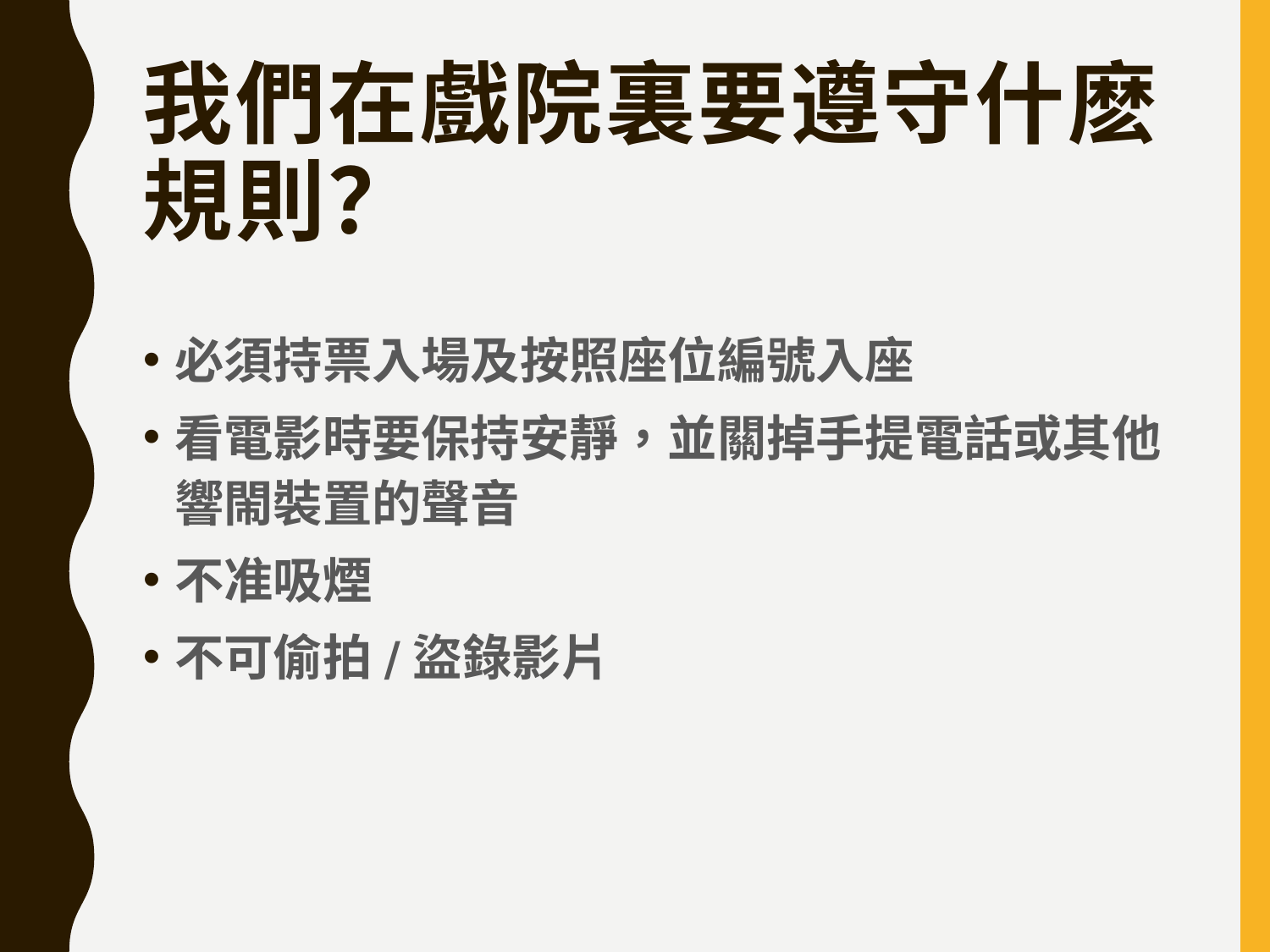

# 我們在戲院裏要遵守什麽規則？
必須持票入場及按照座位編號入座
看電影時要保持安靜，並關掉手提電話或其他響閙裝置的聲音
不准吸煙
不可偷拍/盜錄影片